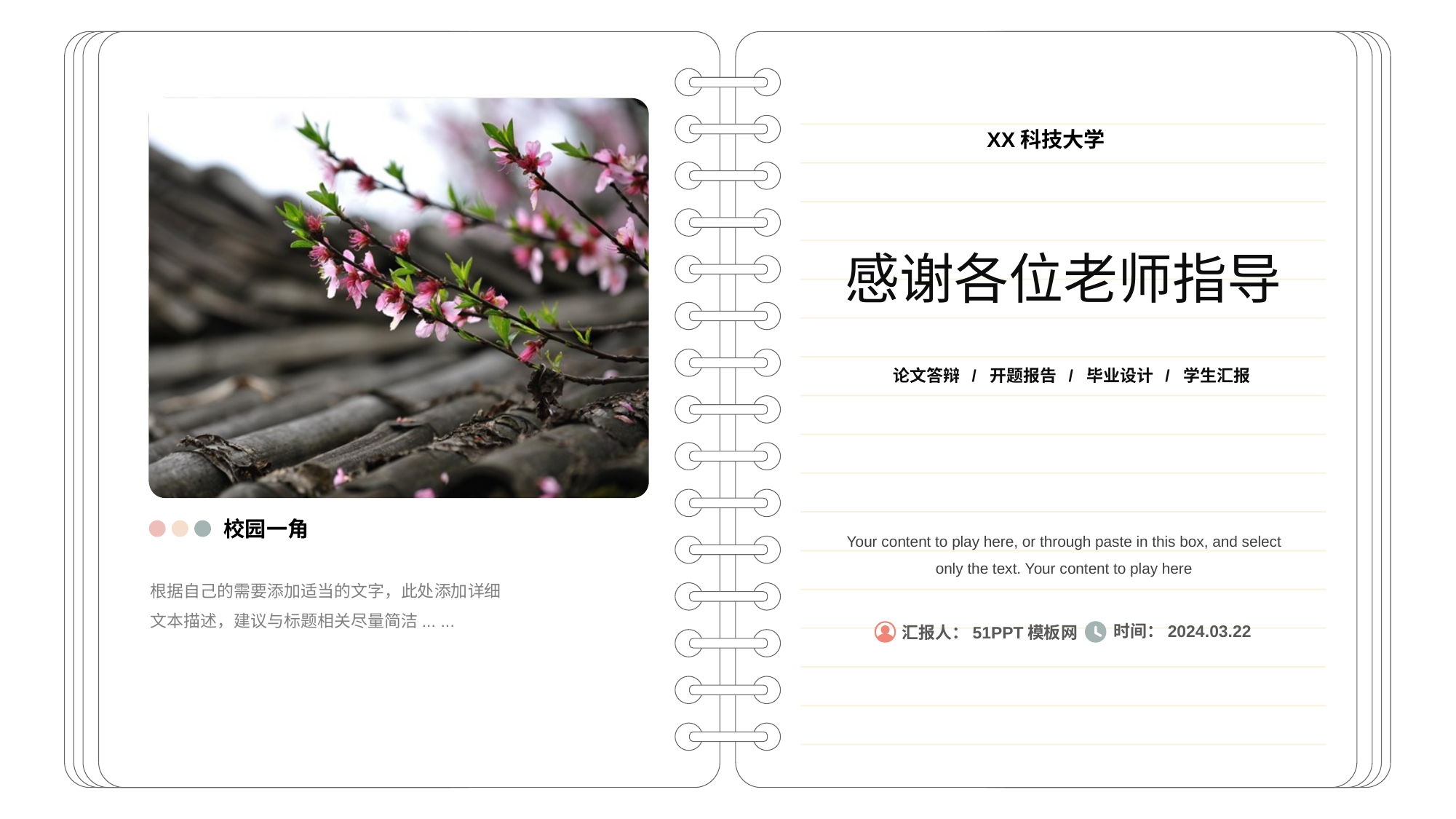

XX科技大学
感谢各位老师指导
论文答辩  /  开题报告  /  毕业设计  /  学生汇报
校园一角
Your content to play here, or through paste in this box, and select only the text. Your content to play here

根据自己的需要添加适当的文字，此处添加详细文本描述，建议与标题相关尽量简洁... ...
时间：2024.03.22
汇报人：51PPT模板网